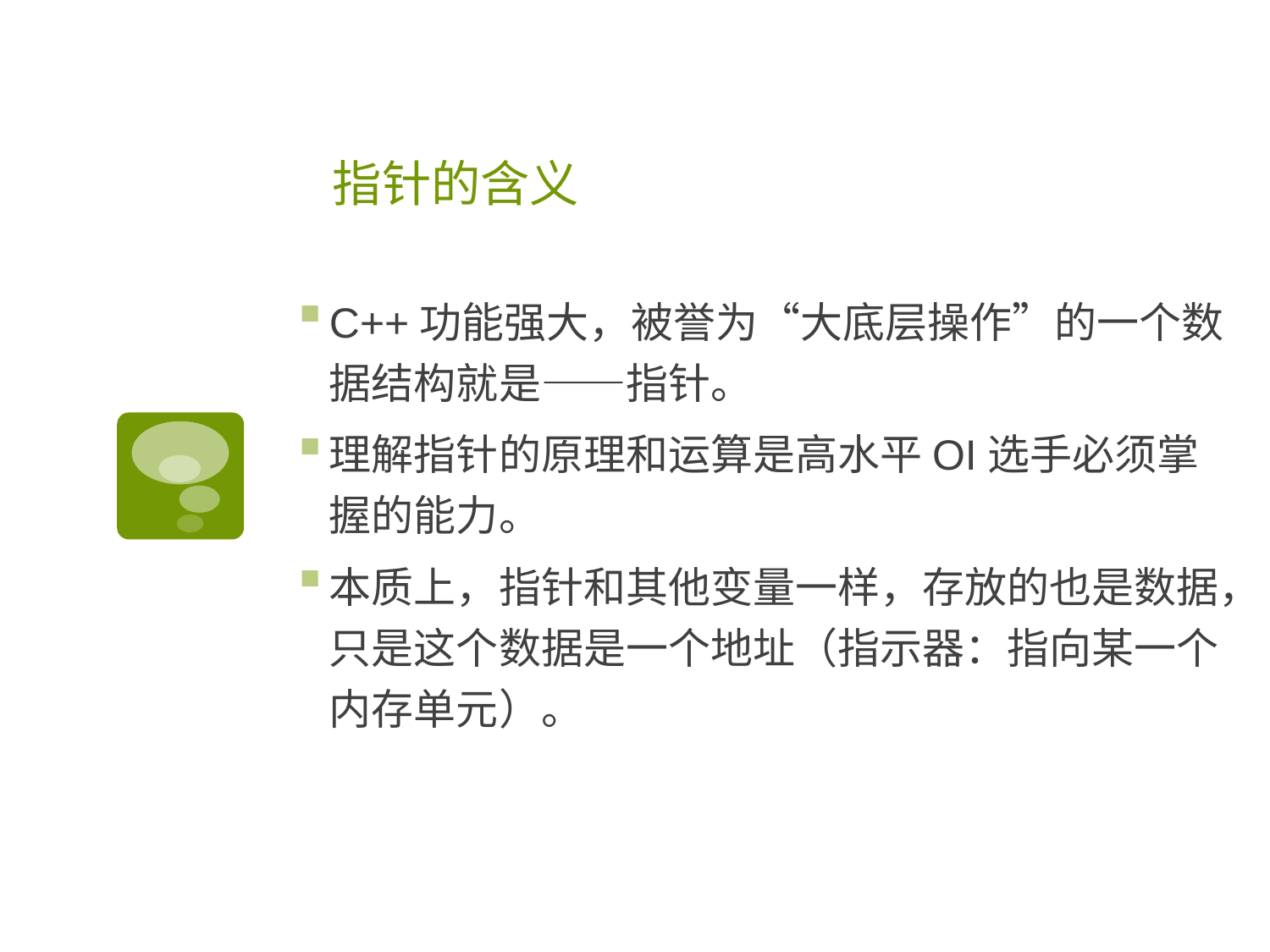

# 指针的含义
C++功能强大，被誉为“大底层操作”的一个数据结构就是——指针。
理解指针的原理和运算是高水平OI选手必须掌握的能力。
本质上，指针和其他变量一样，存放的也是数据，只是这个数据是一个地址（指示器：指向某一个内存单元）。